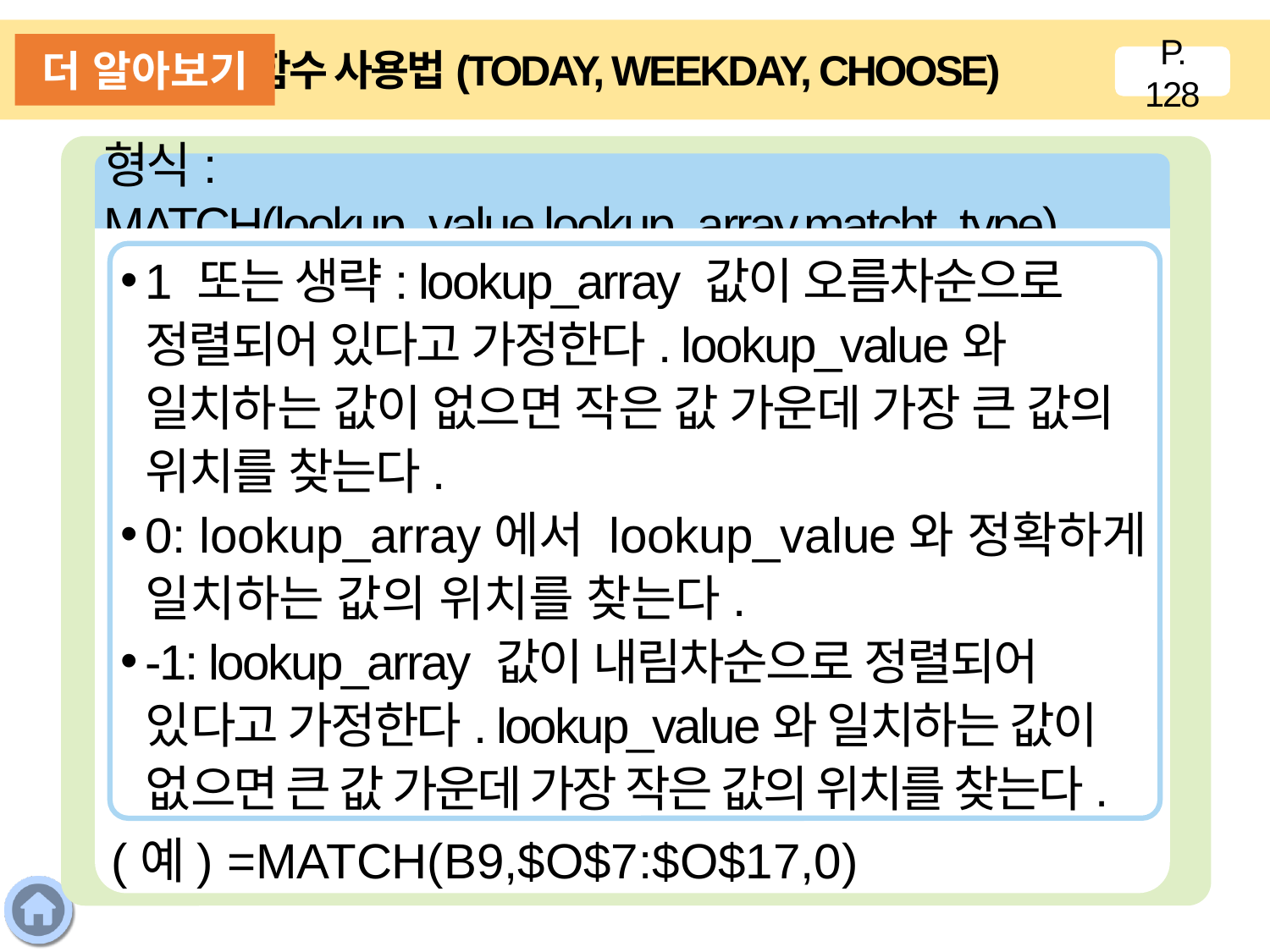

더 알아보기
함수 사용법(TODAY, WEEKDAY, CHOOSE)
P. 128

형식: MATCH(lookup_value,lookup_array,matcht_type)

1 또는 생략: lookup_array 값이 오름차순으로 정렬되어 있다고 가정한다. lookup_value와 일치하는 값이 없으면 작은 값 가운데 가장 큰 값의 위치를 찾는다.
0: lookup_array에서 lookup_value와 정확하게 일치하는 값의 위치를 찾는다.
-1: lookup_array 값이 내림차순으로 정렬되어 있다고 가정한다. lookup_value와 일치하는 값이 없으면 큰 값 가운데 가장 작은 값의 위치를 찾는다.
(예) =MATCH(B9,$O$7:$O$17,0)